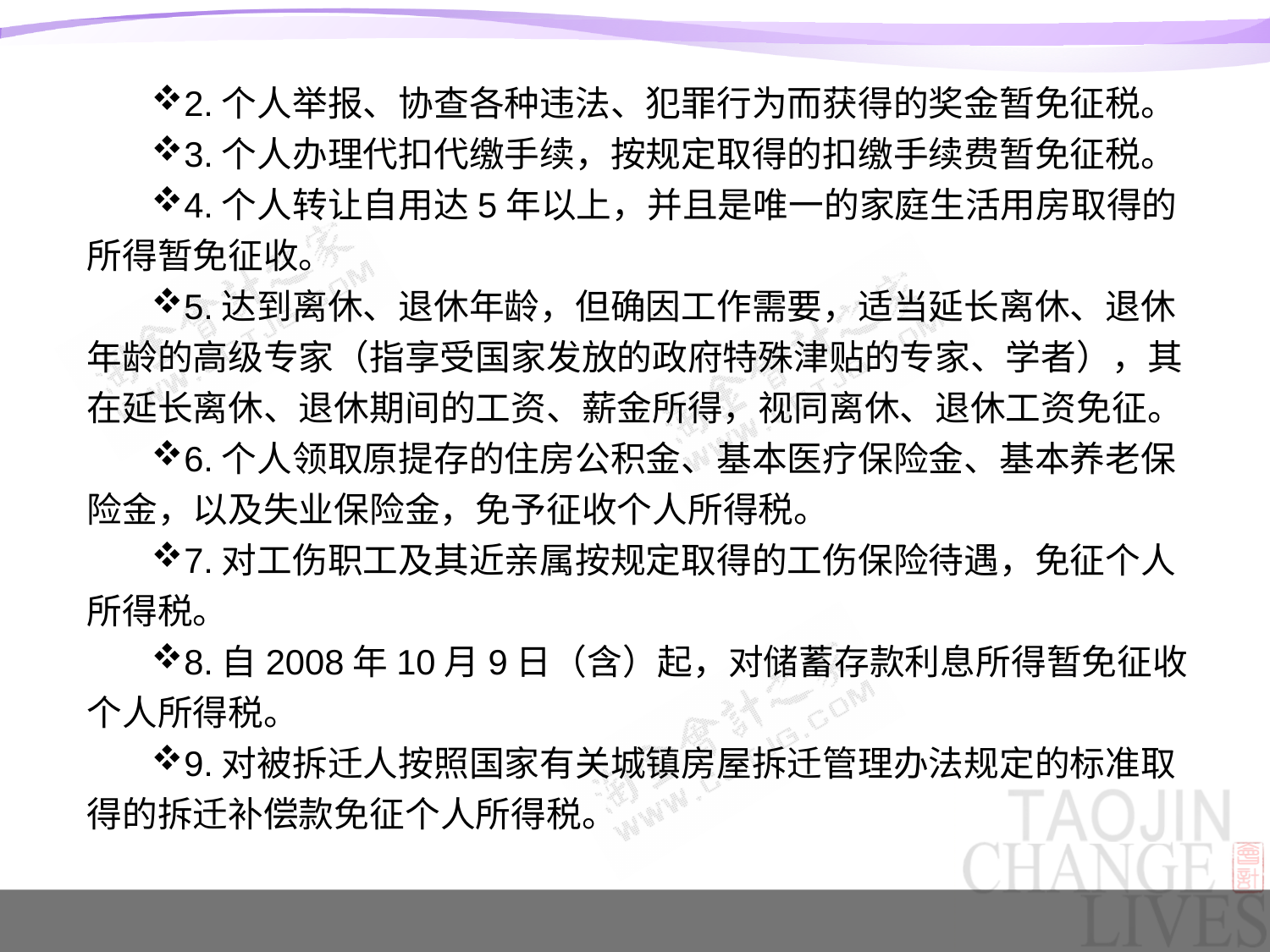

#
2.个人举报、协查各种违法、犯罪行为而获得的奖金暂免征税。
3.个人办理代扣代缴手续，按规定取得的扣缴手续费暂免征税。
4.个人转让自用达5年以上，并且是唯一的家庭生活用房取得的所得暂免征收。
5.达到离休、退休年龄，但确因工作需要，适当延长离休、退休年龄的高级专家（指享受国家发放的政府特殊津贴的专家、学者），其在延长离休、退休期间的工资、薪金所得，视同离休、退休工资免征。
6.个人领取原提存的住房公积金、基本医疗保险金、基本养老保险金，以及失业保险金，免予征收个人所得税。
7.对工伤职工及其近亲属按规定取得的工伤保险待遇，免征个人所得税。
8.自2008年10月9日（含）起，对储蓄存款利息所得暂免征收个人所得税。
9.对被拆迁人按照国家有关城镇房屋拆迁管理办法规定的标准取得的拆迁补偿款免征个人所得税。